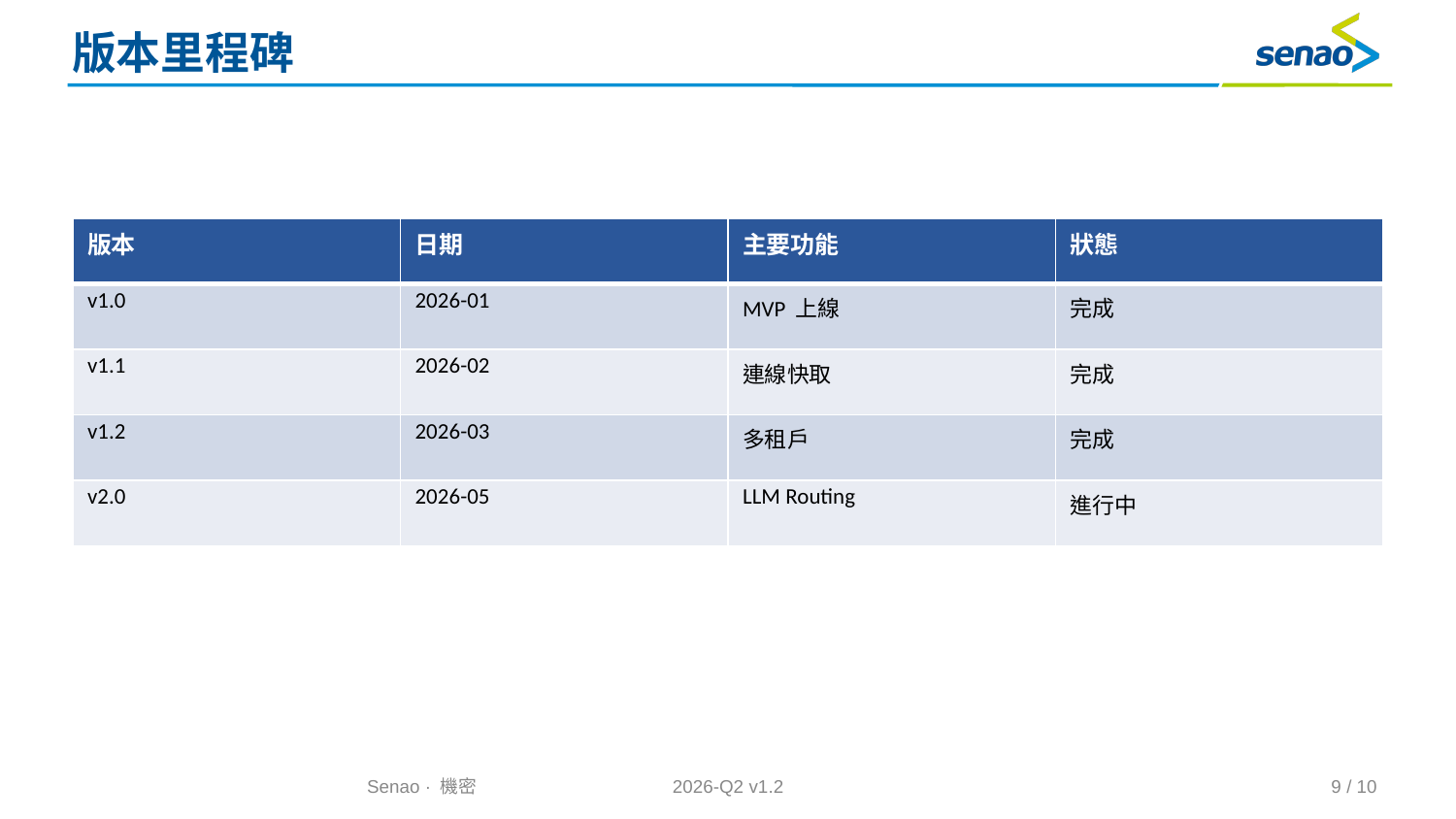

# 版本里程碑

| 版本 | 日期 | 主要功能 | 狀態 |
| --- | --- | --- | --- |
| v1.0 | 2026-01 | MVP 上線 | 完成 |
| v1.1 | 2026-02 | 連線快取 | 完成 |
| v1.2 | 2026-03 | 多租戶 | 完成 |
| v2.0 | 2026-05 | LLM Routing | 進行中 |
Senao · 機密
2026-Q2 v1.2
9 / 10